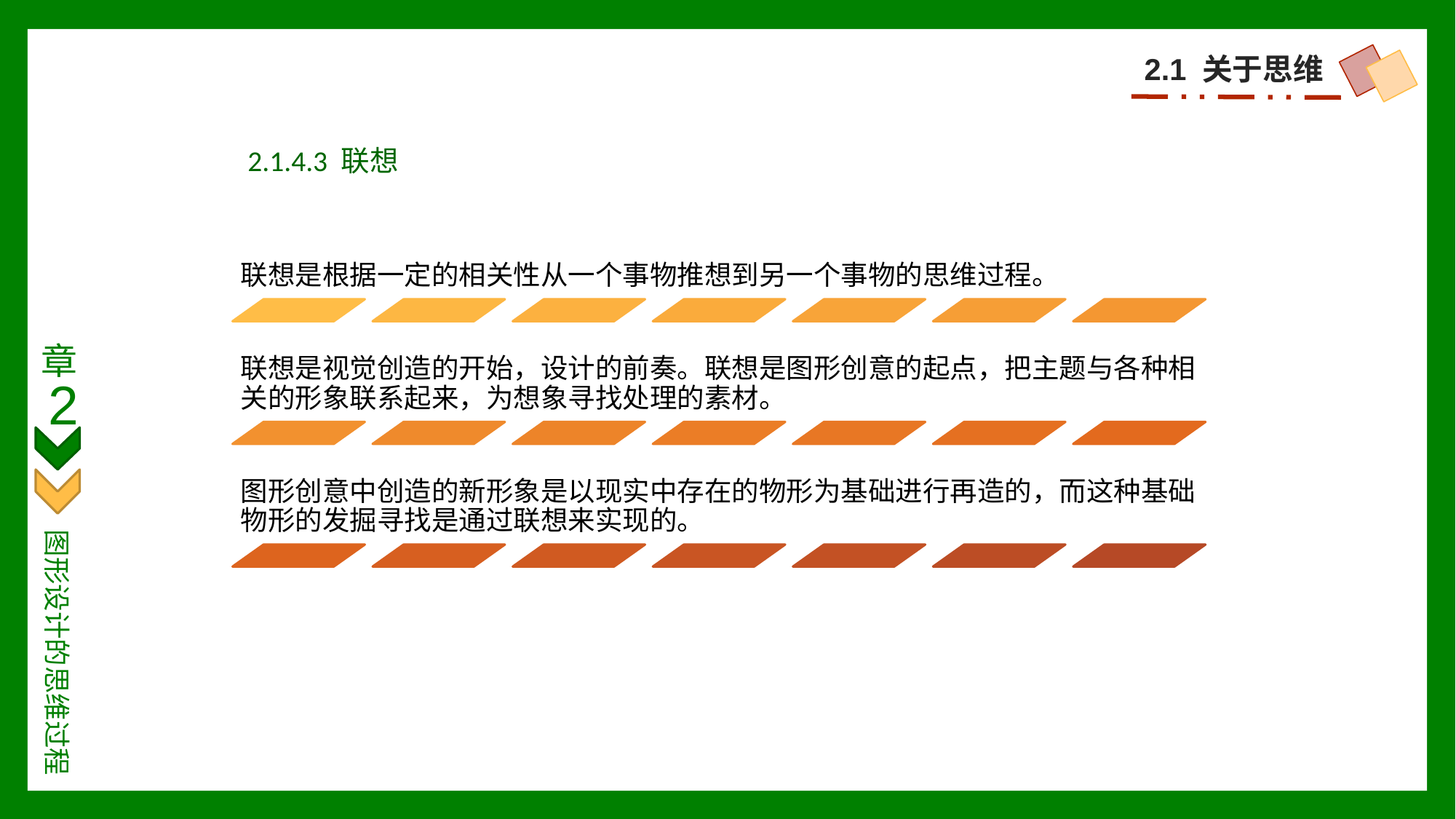

2.1 关于思维

2.1.4.3 联想
联想是根据一定的相关性从一个事物推想到另一个事物的思维过程。
联想是视觉创造的开始，设计的前奏。联想是图形创意的起点，把主题与各种相关的形象联系起来，为想象寻找处理的素材。
图形创意中创造的新形象是以现实中存在的物形为基础进行再造的，而这种基础物形的发掘寻找是通过联想来实现的。
章
2

图形设计的思维过程